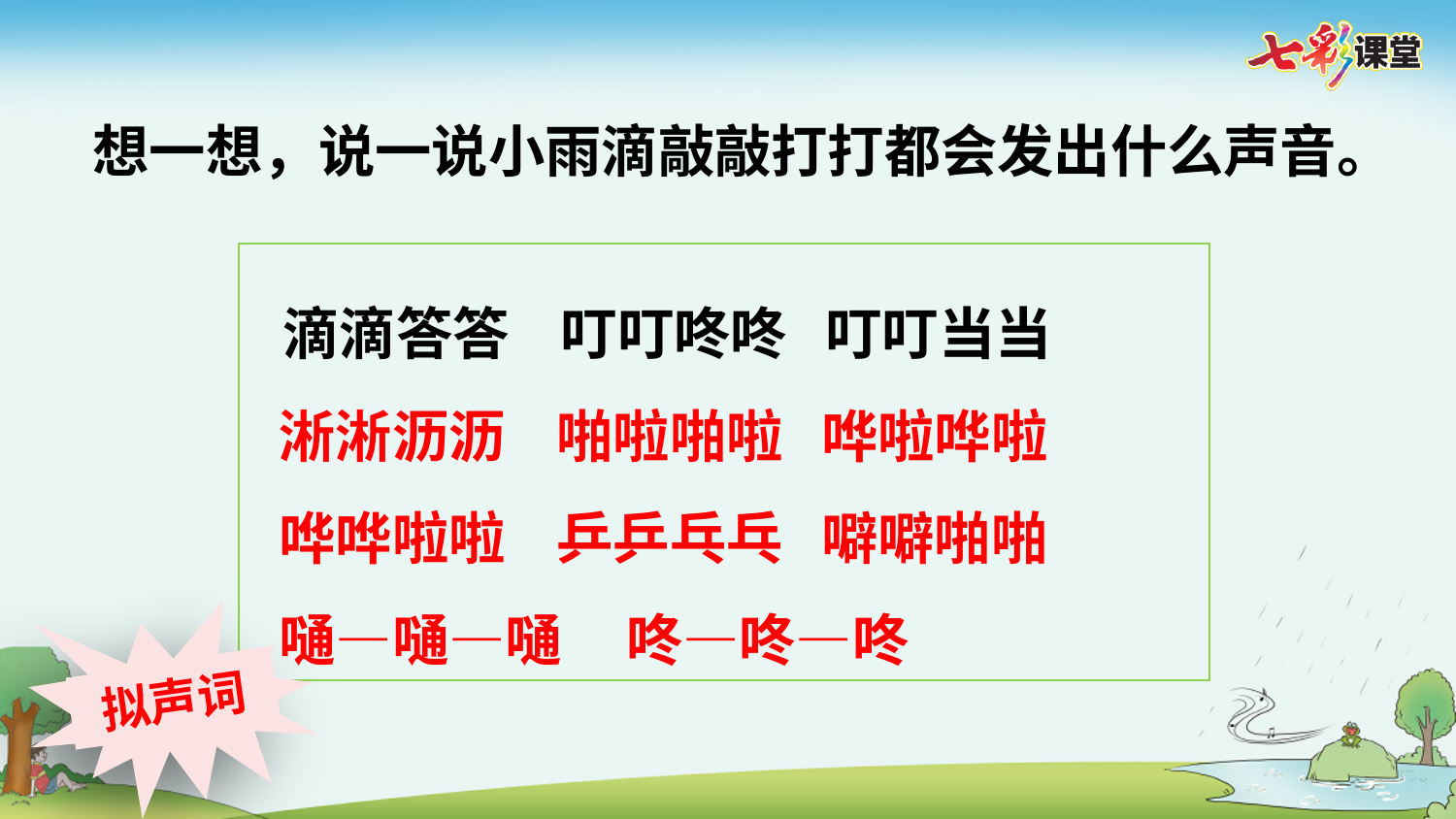

想一想，说一说小雨滴敲敲打打都会发出什么声音。
 滴滴答答    叮叮咚咚   叮叮当当
 淅淅沥沥    啪啦啪啦   哗啦哗啦
 哗哗啦啦    乒乒乓乓   噼噼啪啪
 嗵—嗵—嗵     咚—咚—咚

拟声词